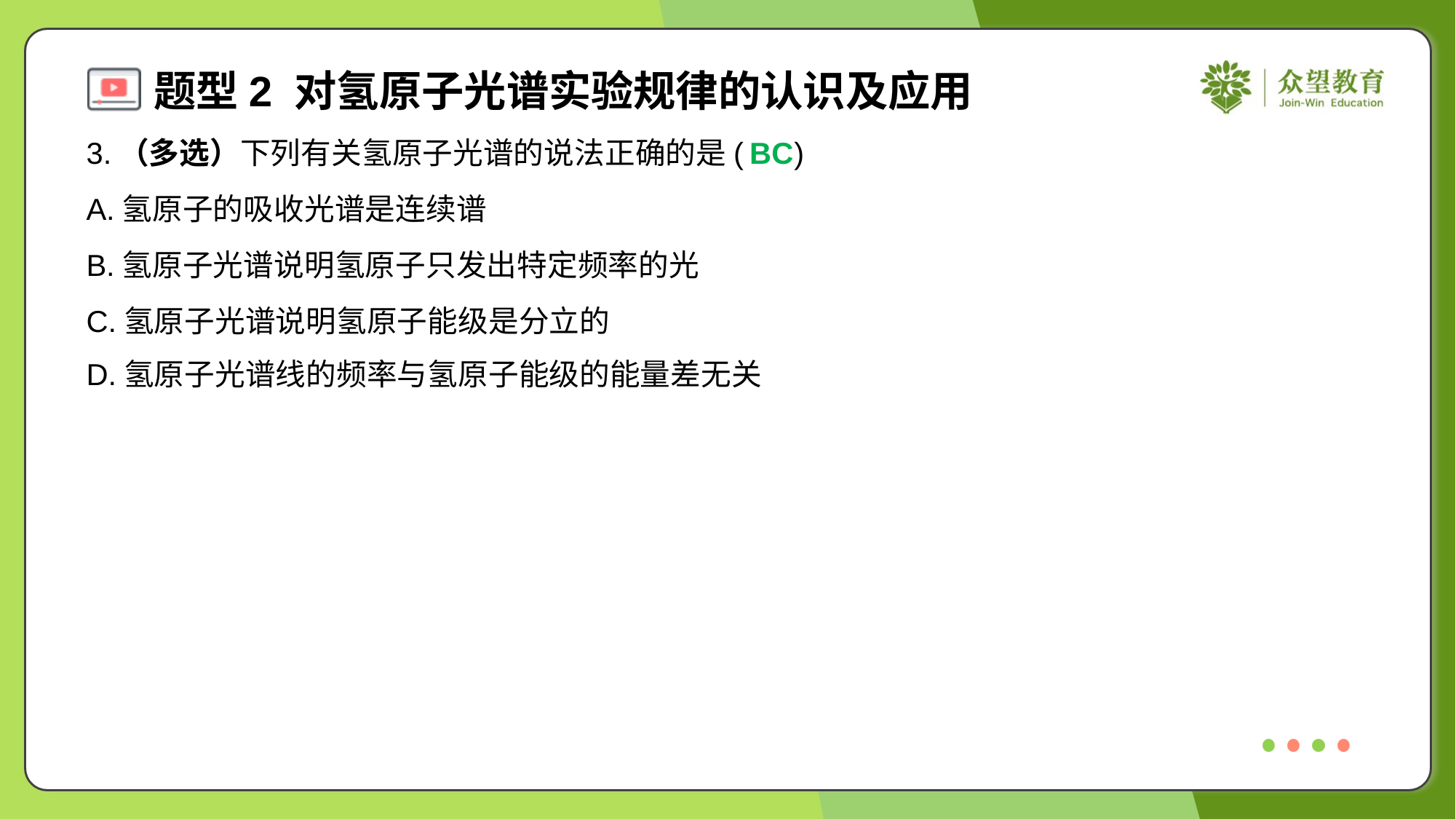

3.（多选）下列有关氢原子光谱的说法正确的是(      )
BC
A.氢原子的吸收光谱是连续谱
B.氢原子光谱说明氢原子只发出特定频率的光
C.氢原子光谱说明氢原子能级是分立的
D.氢原子光谱线的频率与氢原子能级的能量差无关